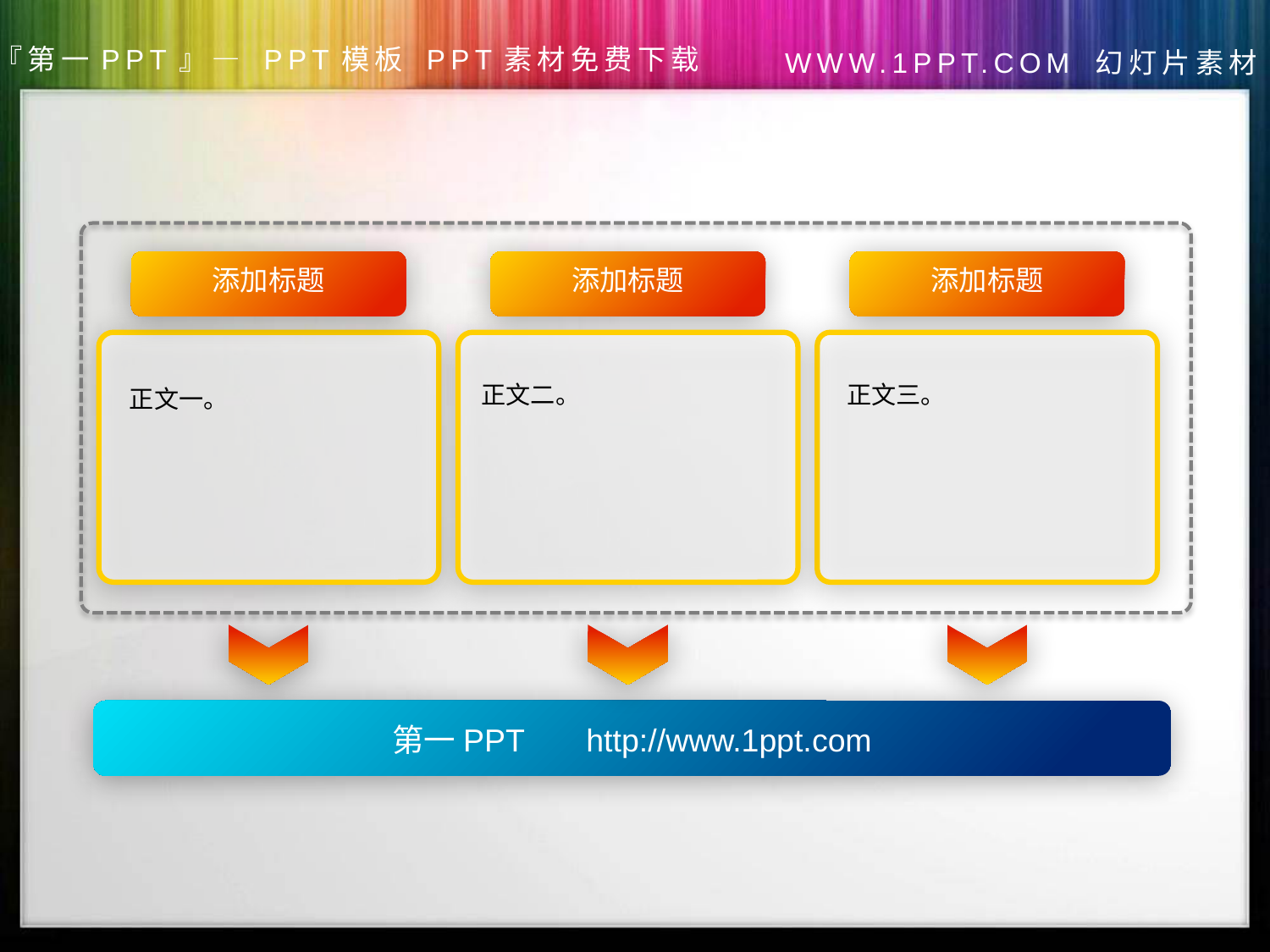

添加标题
添加标题
添加标题

正文二。
正文三。
正文一。

第一PPT       http://www.1ppt.com